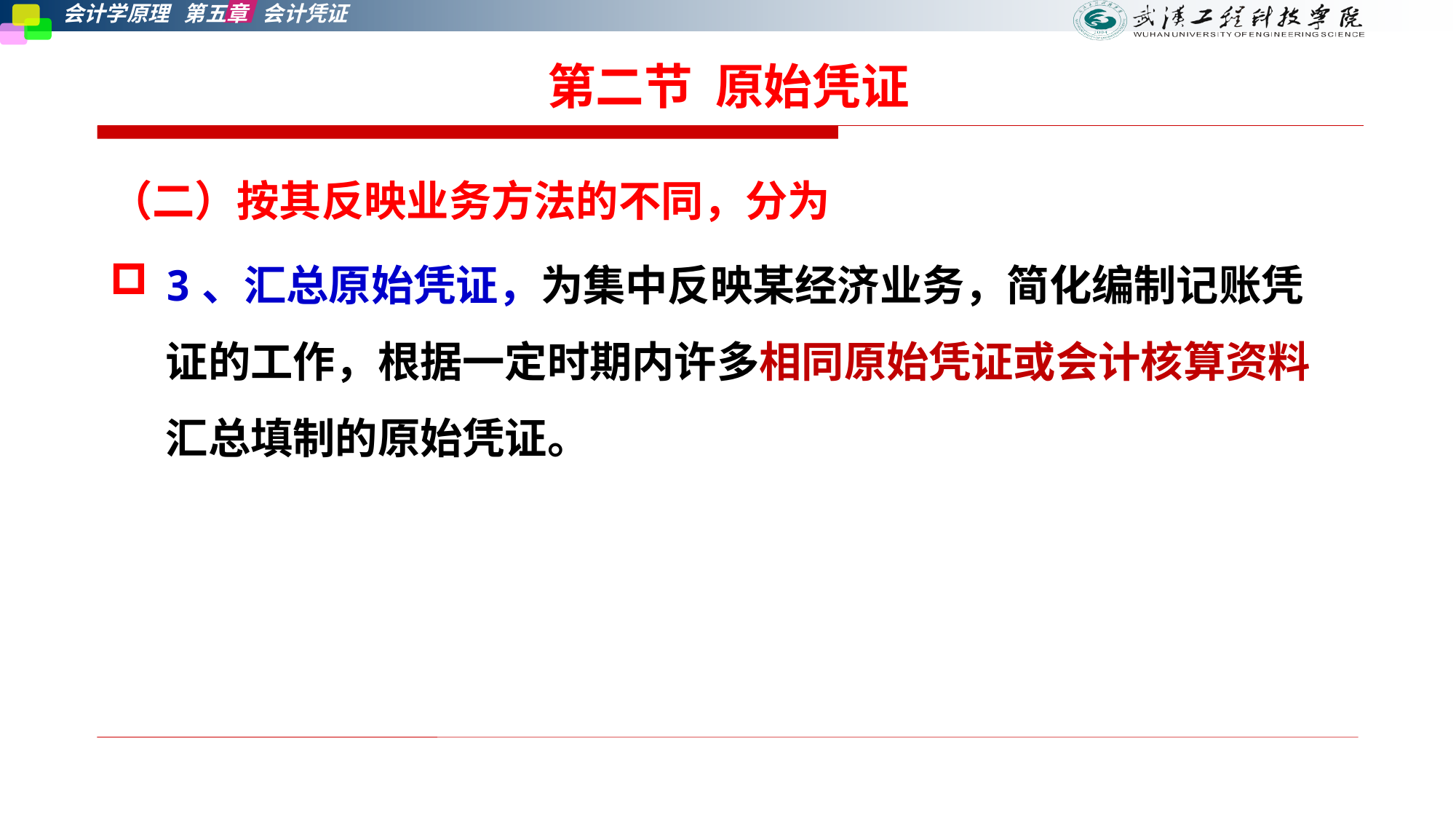

# 第二节  原始凭证
（二）按其反映业务方法的不同，分为
3、汇总原始凭证，为集中反映某经济业务，简化编制记账凭证的工作，根据一定时期内许多相同原始凭证或会计核算资料汇总填制的原始凭证。